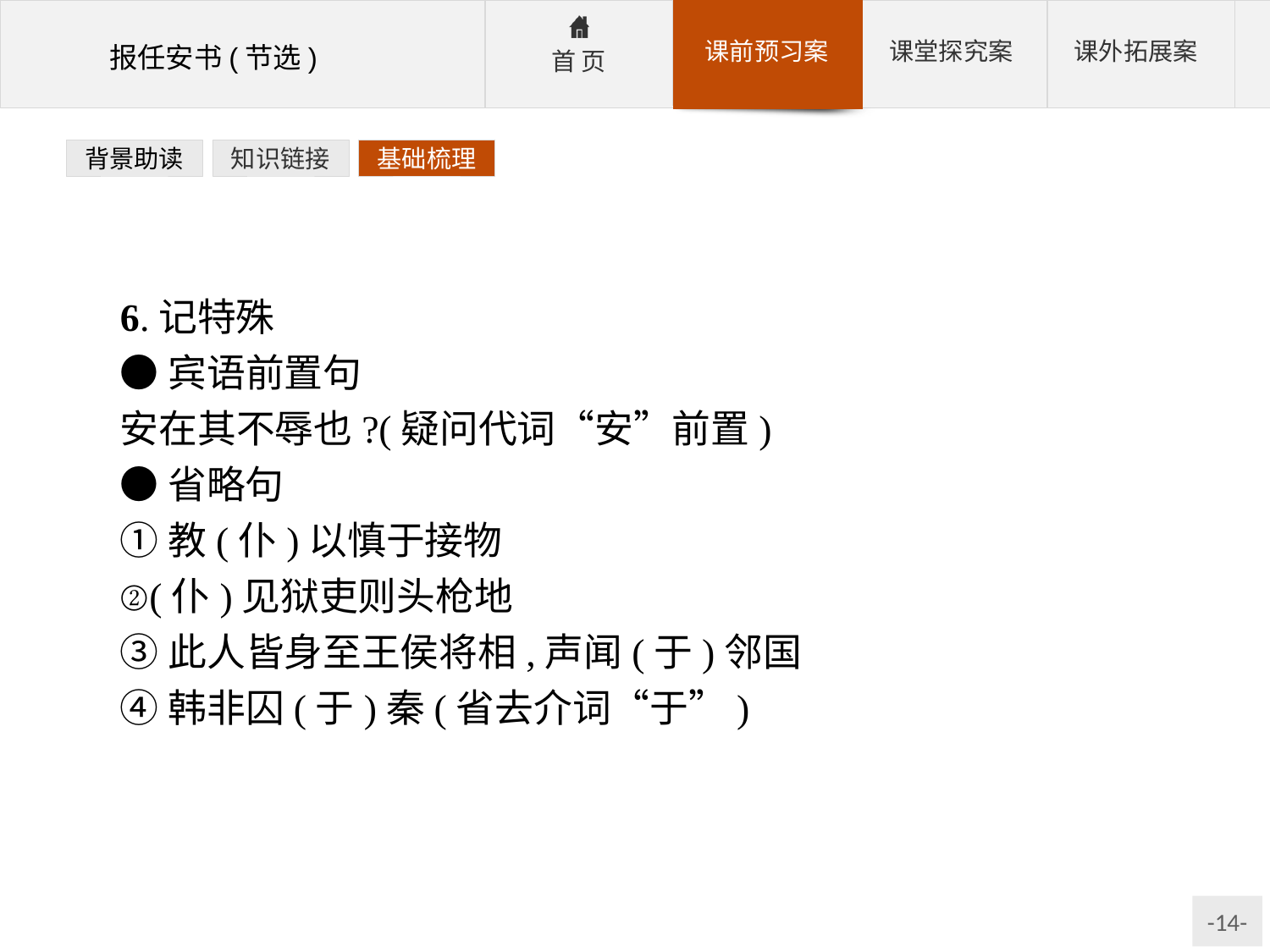

背景助读
知识链接
基础梳理
6.记特殊
●宾语前置句
安在其不辱也?(疑问代词“安”前置)
●省略句
①教(仆)以慎于接物
②(仆)见狱吏则头枪地
③此人皆身至王侯将相,声闻(于)邻国
④韩非囚(于)秦(省去介词“于”)